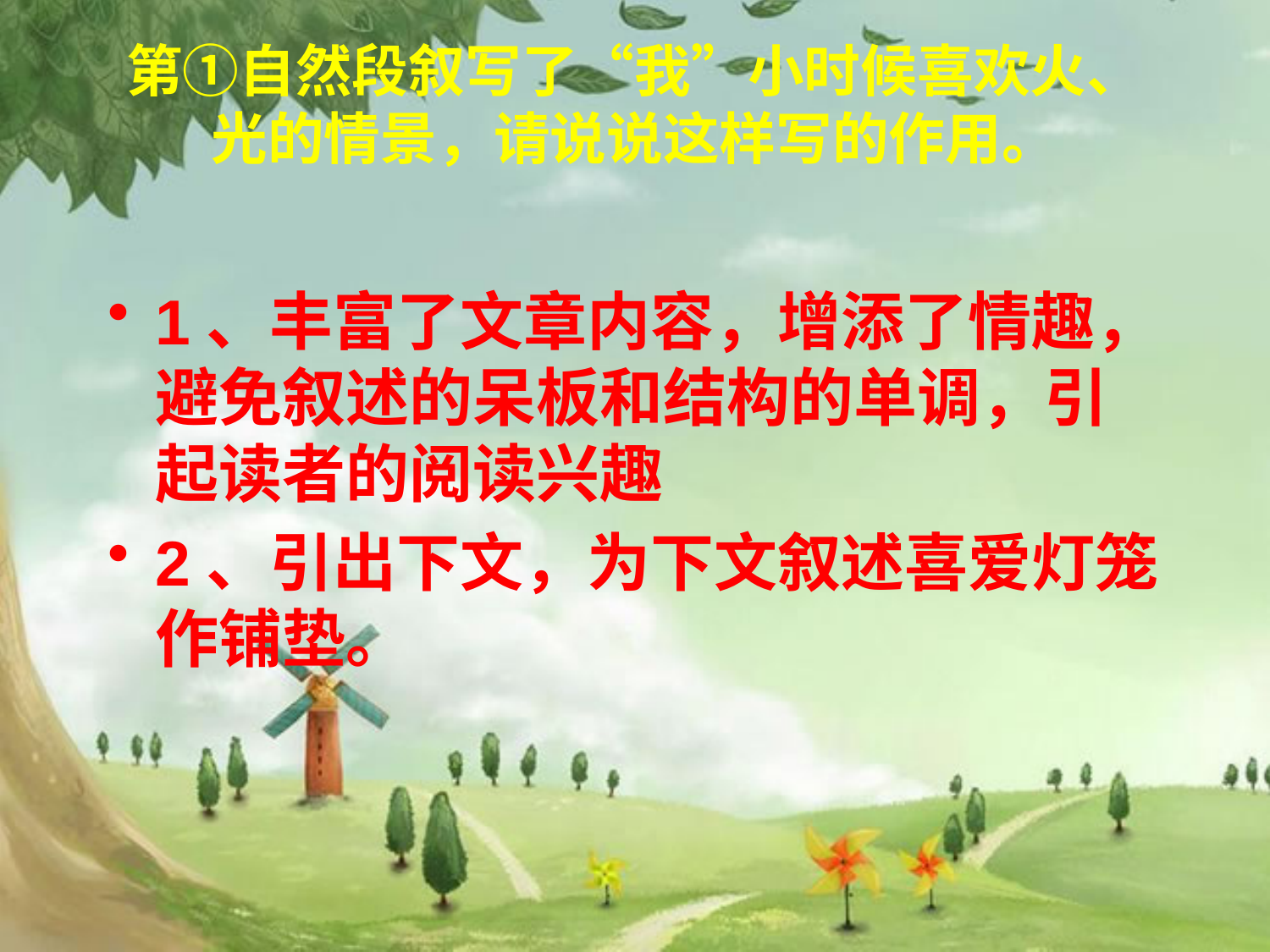

# 第①自然段叙写了“我”小时候喜欢火、光的情景，请说说这样写的作用。
1、丰富了文章内容，增添了情趣，避免叙述的呆板和结构的单调，引起读者的阅读兴趣
2、引出下文，为下文叙述喜爱灯笼作铺垫。